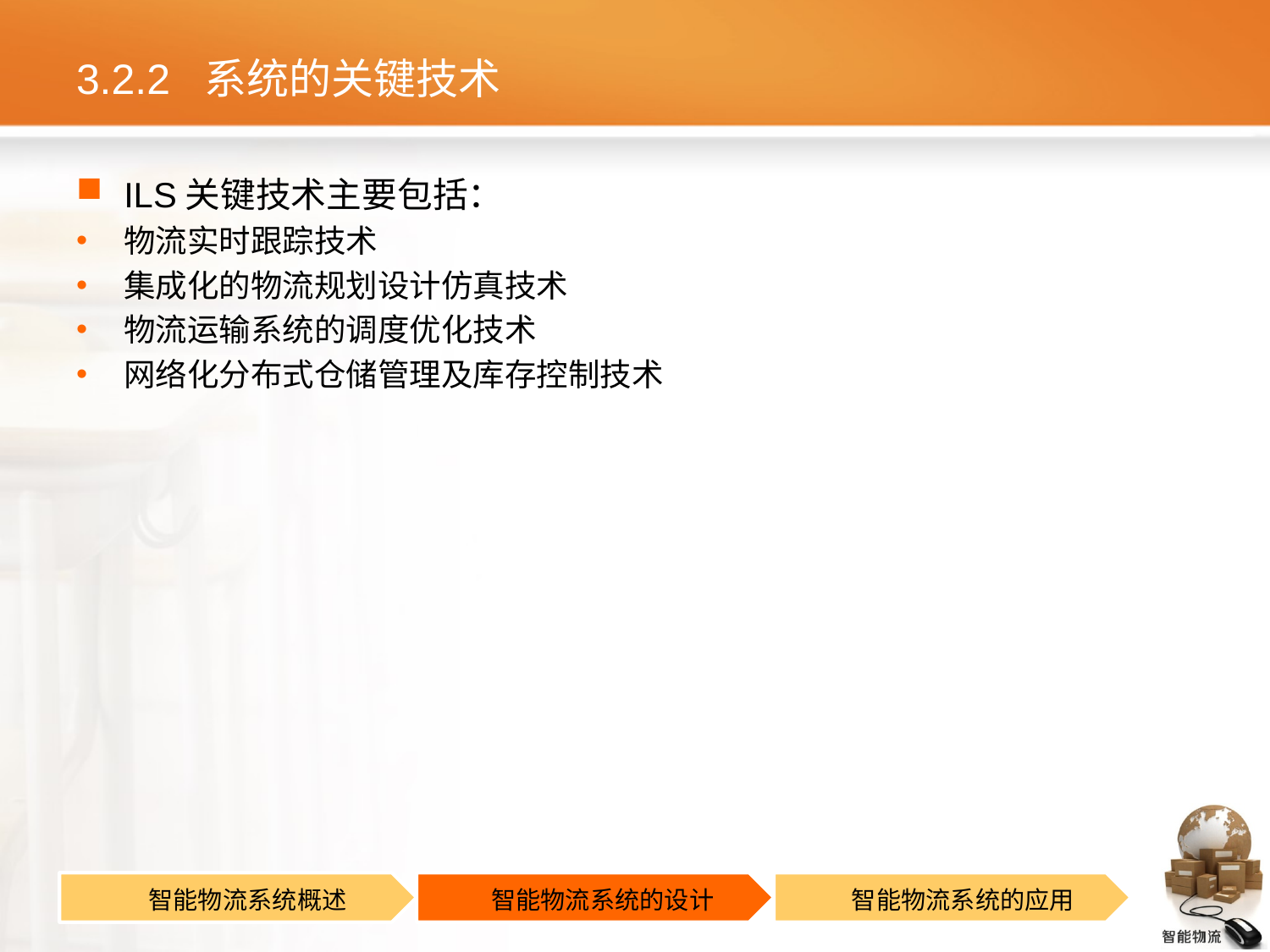

# 3.2.2  系统的关键技术
ILS关键技术主要包括：
物流实时跟踪技术
集成化的物流规划设计仿真技术
物流运输系统的调度优化技术
网络化分布式仓储管理及库存控制技术